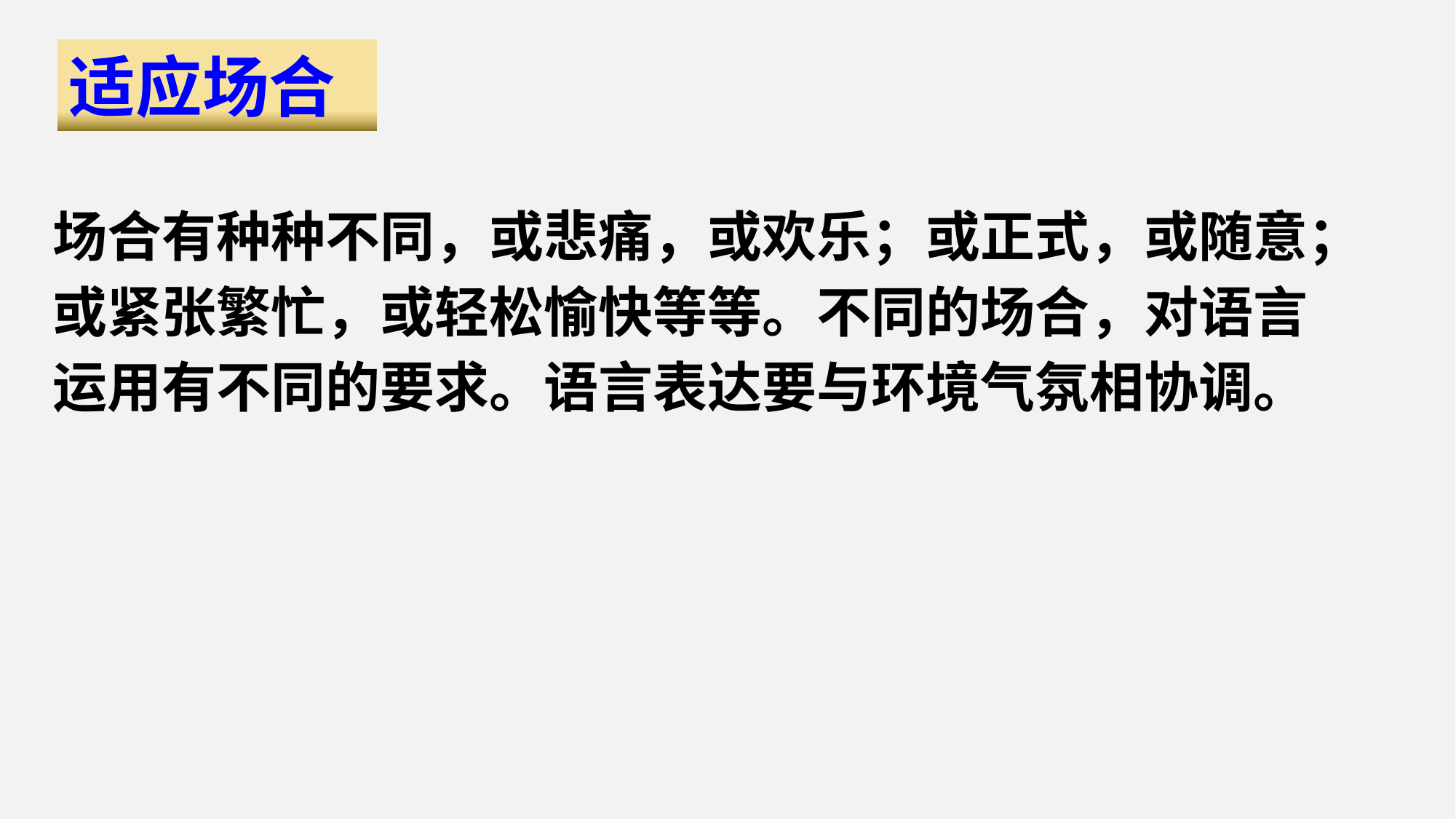

适应场合
场合有种种不同，或悲痛，或欢乐；或正式，或随意；或紧张繁忙，或轻松愉快等等。不同的场合，对语言运用有不同的要求。语言表达要与环境气氛相协调。
14